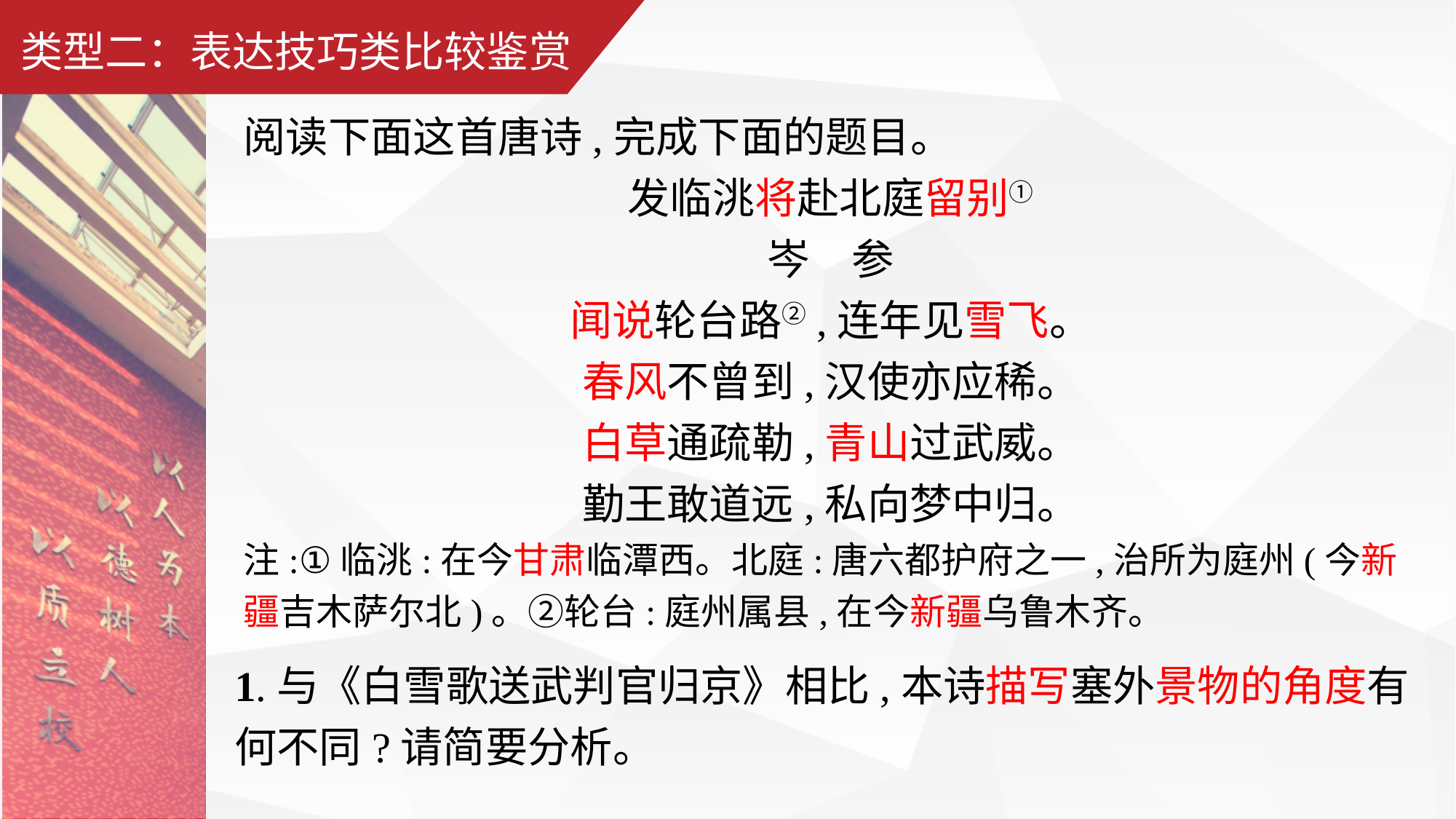

类型二：表达技巧类比较鉴赏
阅读下面这首唐诗,完成下面的题目。
发临洮将赴北庭留别①
岑　参
闻说轮台路②,连年见雪飞。
春风不曾到,汉使亦应稀。
白草通疏勒,青山过武威。
勤王敢道远,私向梦中归。
注:①临洮:在今甘肃临潭西。北庭:唐六都护府之一,治所为庭州(今新疆吉木萨尔北)。②轮台:庭州属县,在今新疆乌鲁木齐。
1.与《白雪歌送武判官归京》相比,本诗描写塞外景物的角度有何不同?请简要分析。